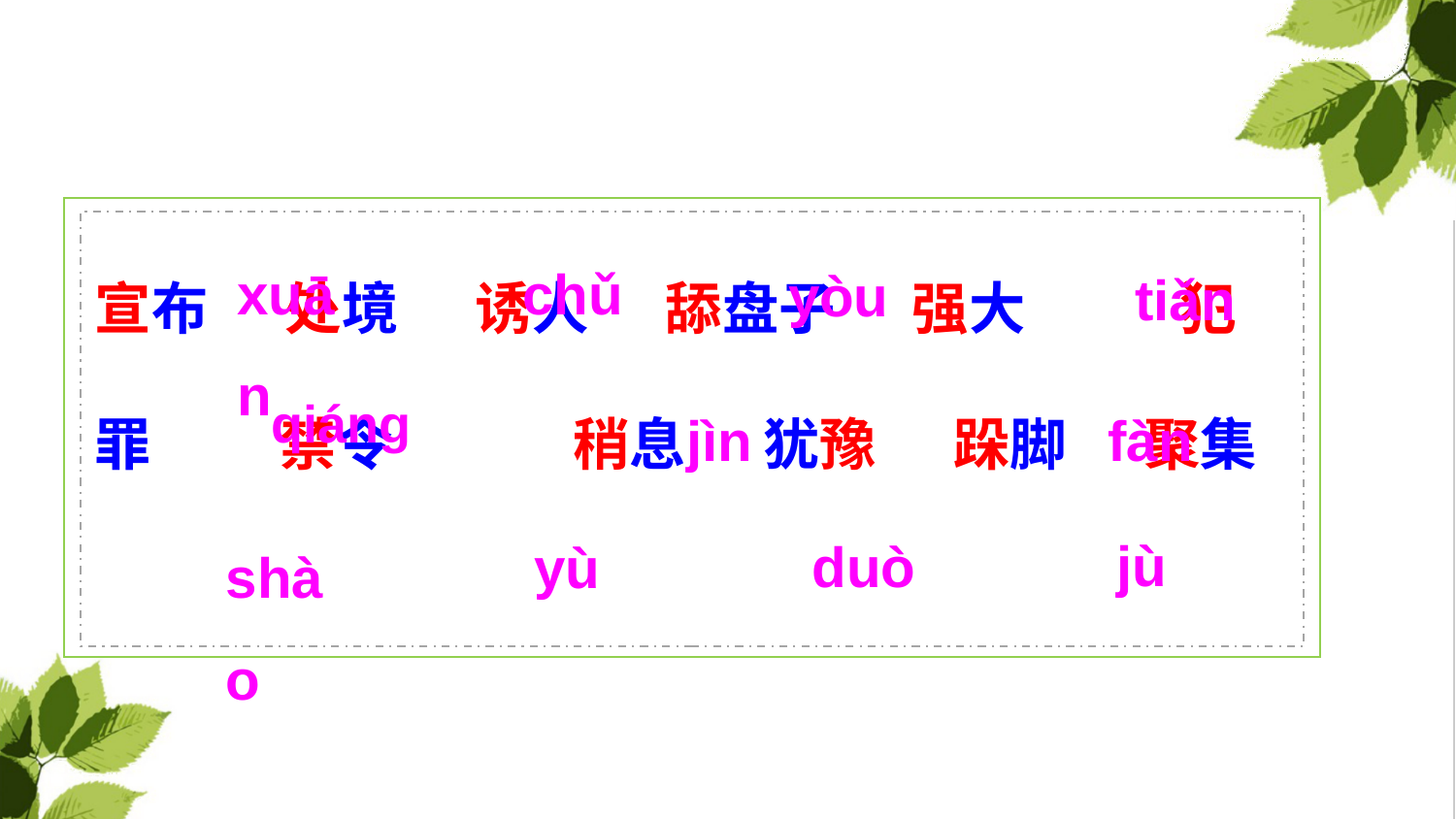

宣布      处境      诱人      舔盘子      强大            犯罪          禁令              稍息      犹豫      跺脚      聚集
xuān
chǔ
yòu
tiǎn
qiánɡ
jìn
fàn
jù
duò
yù
shào